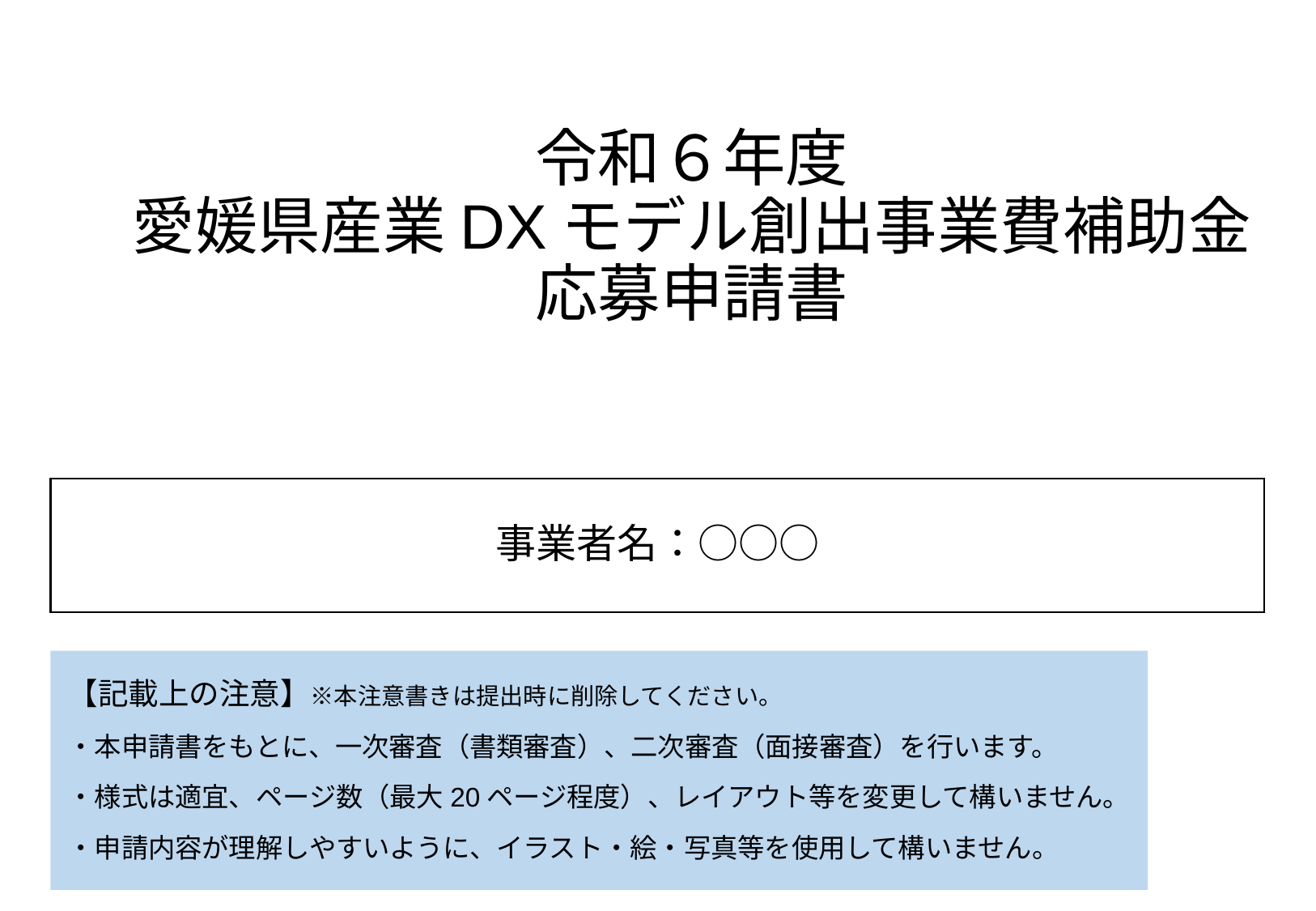

# 令和６年度 愛媛県産業DXモデル創出事業費補助金 応募申請書
事業者名：○○○
【記載上の注意】※本注意書きは提出時に削除してください。
・本申請書をもとに、一次審査（書類審査）、二次審査（面接審査）を行います。
・様式は適宜、ページ数（最大20ページ程度）、レイアウト等を変更して構いません。
・申請内容が理解しやすいように、イラスト・絵・写真等を使用して構いません。